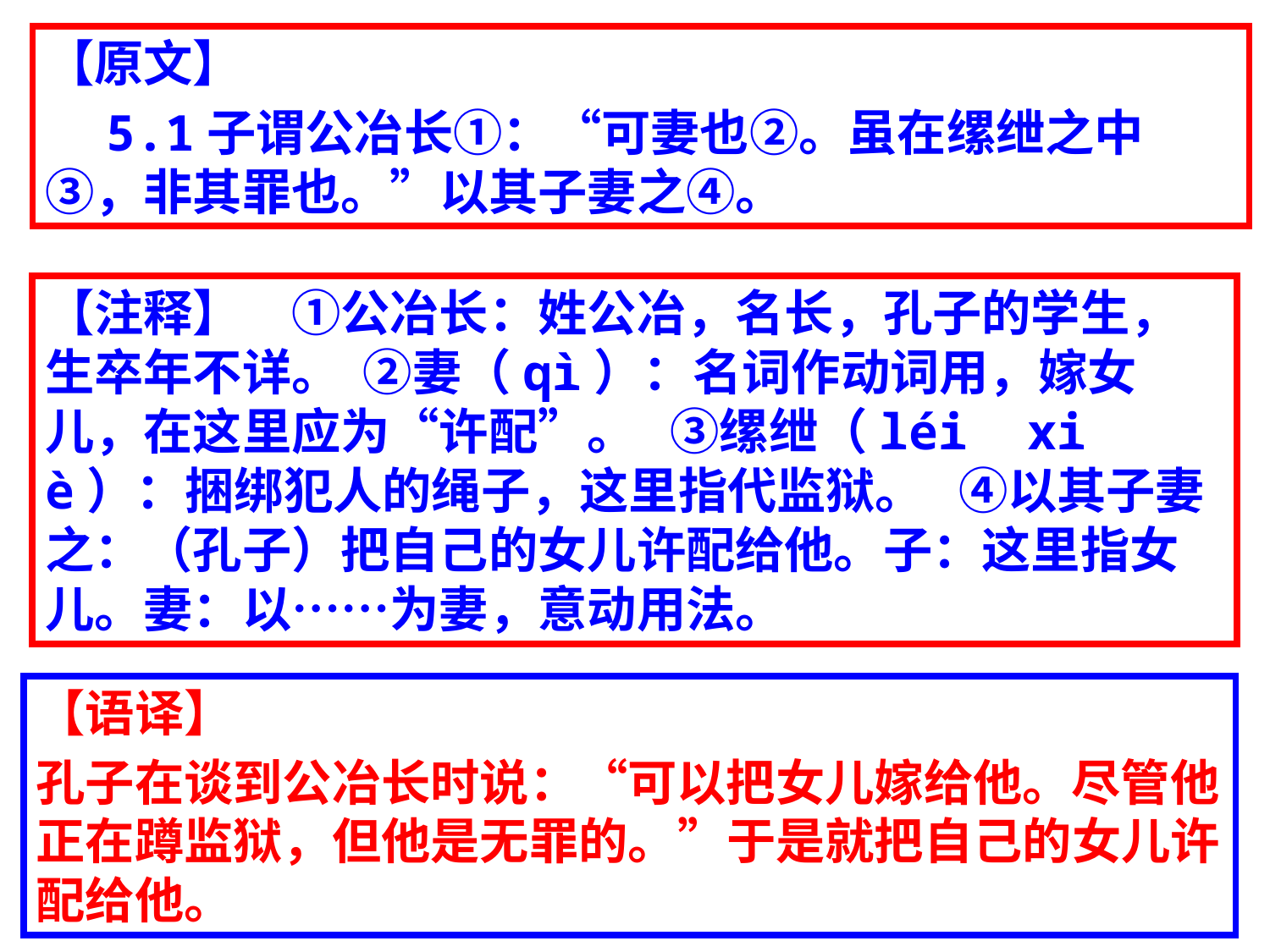

【原文】
　5.1子谓公冶长①：“可妻也②。虽在缧绁之中③，非其罪也。”以其子妻之④。
【注释】　①公冶长：姓公冶，名长，孔子的学生，生卒年不详。  ②妻（qì）：名词作动词用，嫁女儿，在这里应为“许配”。   ③缧绁（léi  xiè）：捆绑犯人的绳子，这里指代监狱。   ④以其子妻之：（孔子）把自己的女儿许配给他。子：这里指女儿。妻：以……为妻，意动用法。
【语译】
孔子在谈到公冶长时说：“可以把女儿嫁给他。尽管他正在蹲监狱，但他是无罪的。”于是就把自己的女儿许配给他。